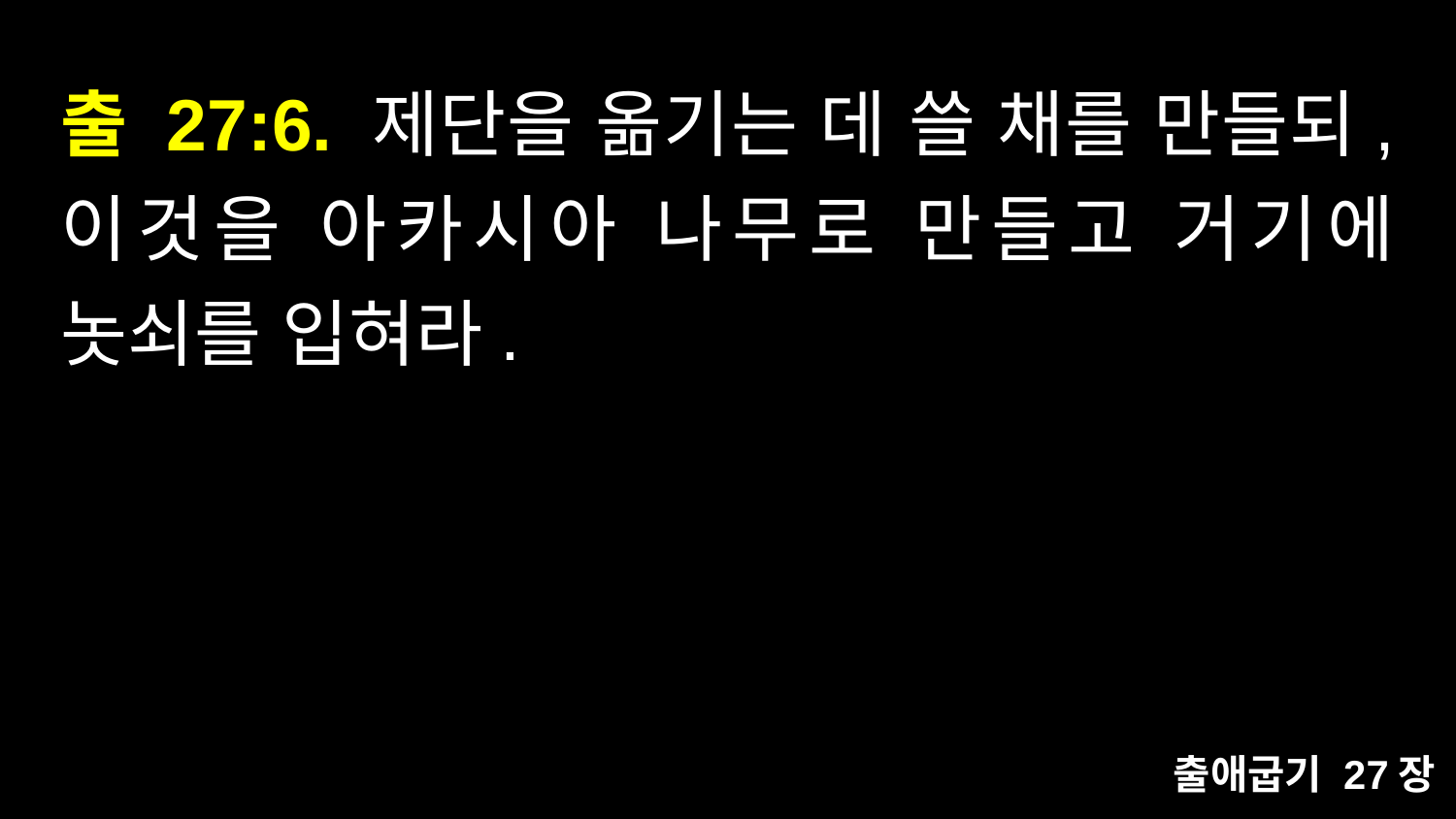

# 출 27:6. 제단을 옮기는 데 쓸 채를 만들되, 이것을 아카시아 나무로 만들고 거기에 놋쇠를 입혀라.
출애굽기 27장